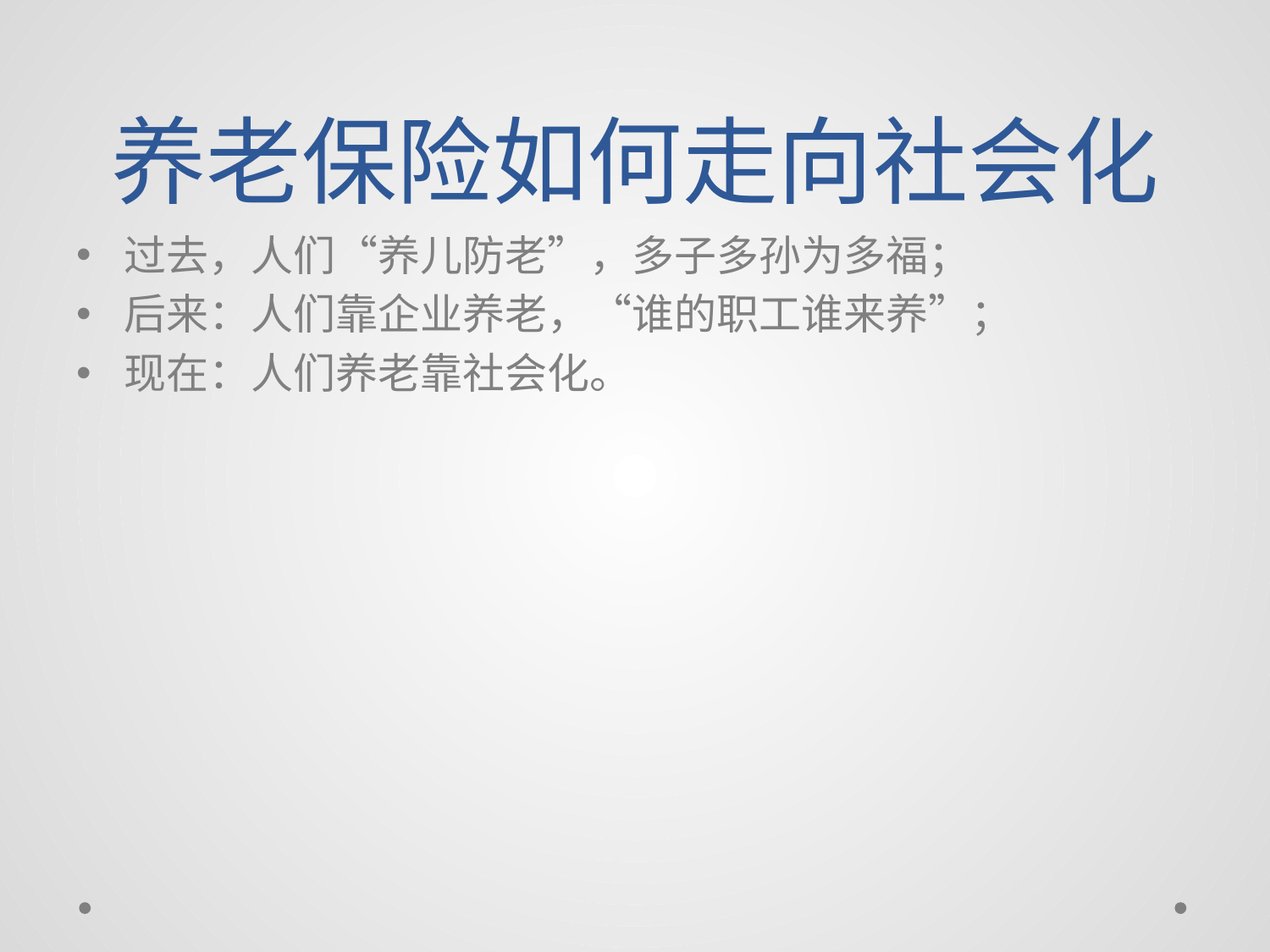

# 养老保险如何走向社会化
过去，人们“养儿防老”，多子多孙为多福；
后来：人们靠企业养老，“谁的职工谁来养”；
现在：人们养老靠社会化。